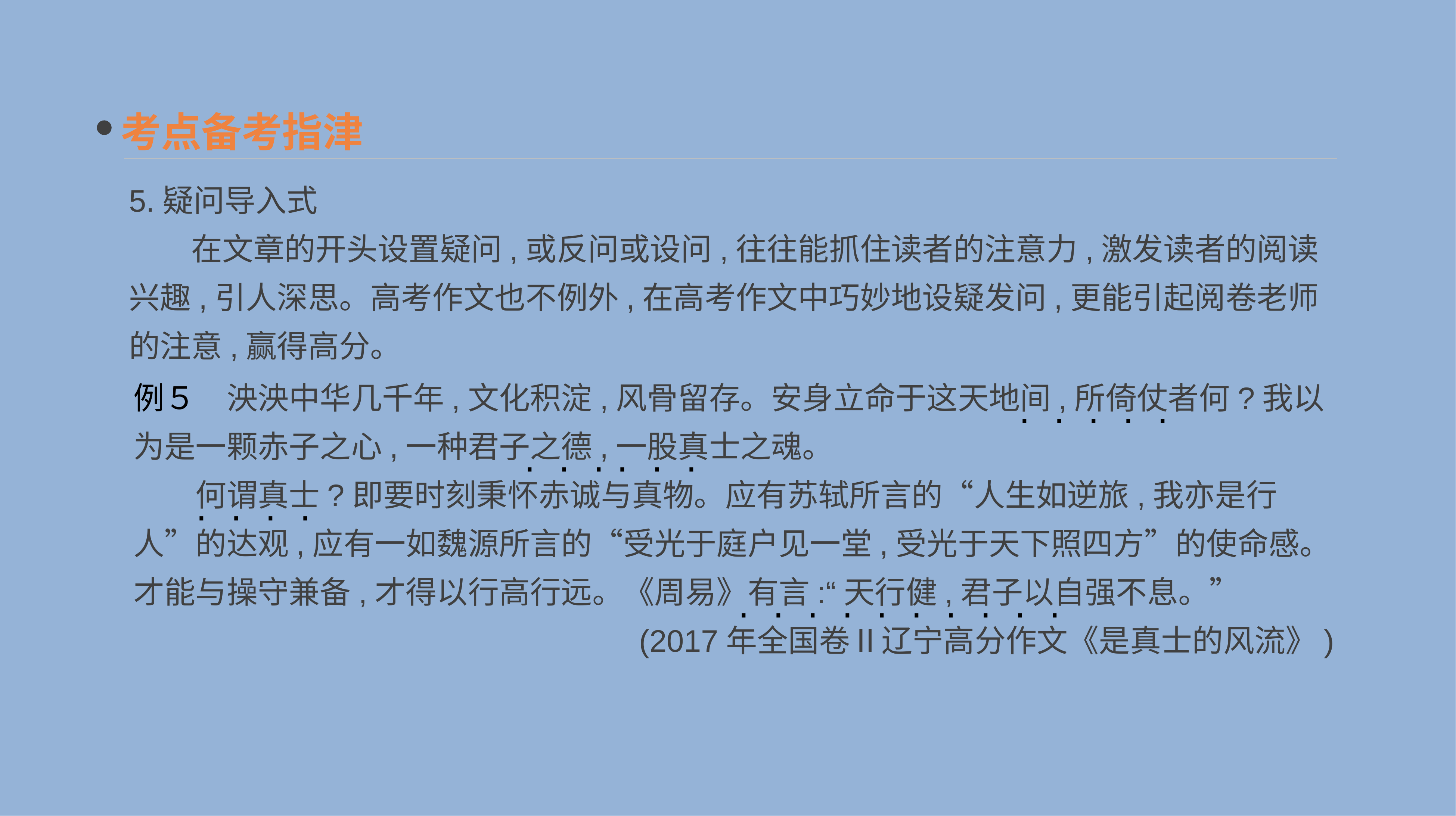

考点备考指津

5.疑问导入式
　　在文章的开头设置疑问,或反问或设问,往往能抓住读者的注意力,激发读者的阅读兴趣,引人深思。高考作文也不例外,在高考作文中巧妙地设疑发问,更能引起阅卷老师的注意,赢得高分。
例５　泱泱中华几千年,文化积淀,风骨留存。安身立命于这天地间,所倚仗者何?我以为是一颗赤子之心,一种君子之德,一股真士之魂。
　　何谓真士?即要时刻秉怀赤诚与真物。应有苏轼所言的“人生如逆旅,我亦是行人”的达观,应有一如魏源所言的“受光于庭户见一堂,受光于天下照四方”的使命感。才能与操守兼备,才得以行高行远。《周易》有言:“天行健,君子以自强不息。”
(2017年全国卷Ⅱ辽宁高分作文《是真士的风流》)
·  ·  ·  ·  ·
·  ·  · ·  ·  ·
·  ·  ·  ·
·  ·  ·  ·  ·  ·  ·  ·  ·  ·